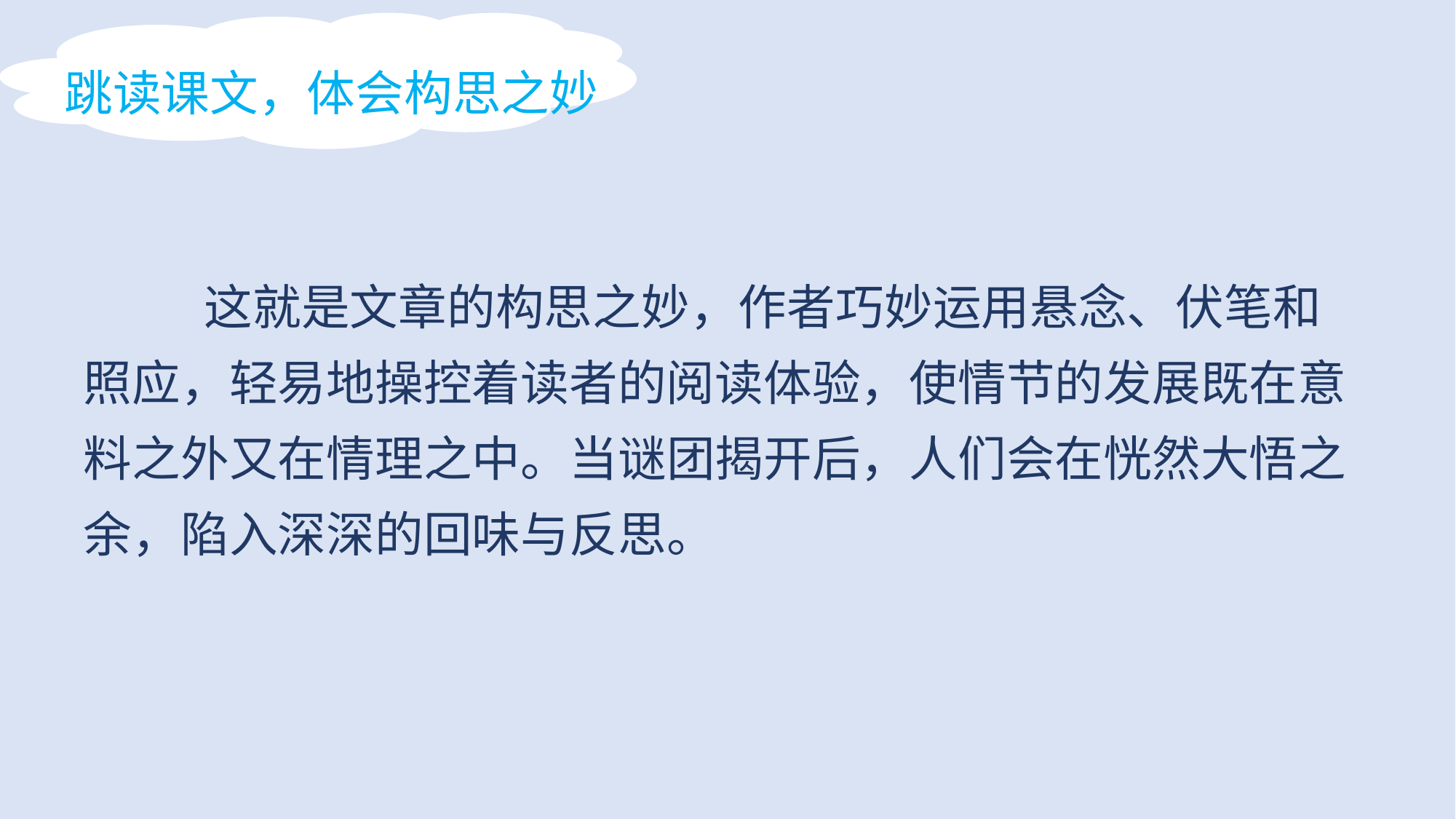

跳读课文，体会构思之妙
          这就是文章的构思之妙，作者巧妙运用悬念、伏笔和照应，轻易地操控着读者的阅读体验，使情节的发展既在意料之外又在情理之中。当谜团揭开后，人们会在恍然大悟之余，陷入深深的回味与反思。